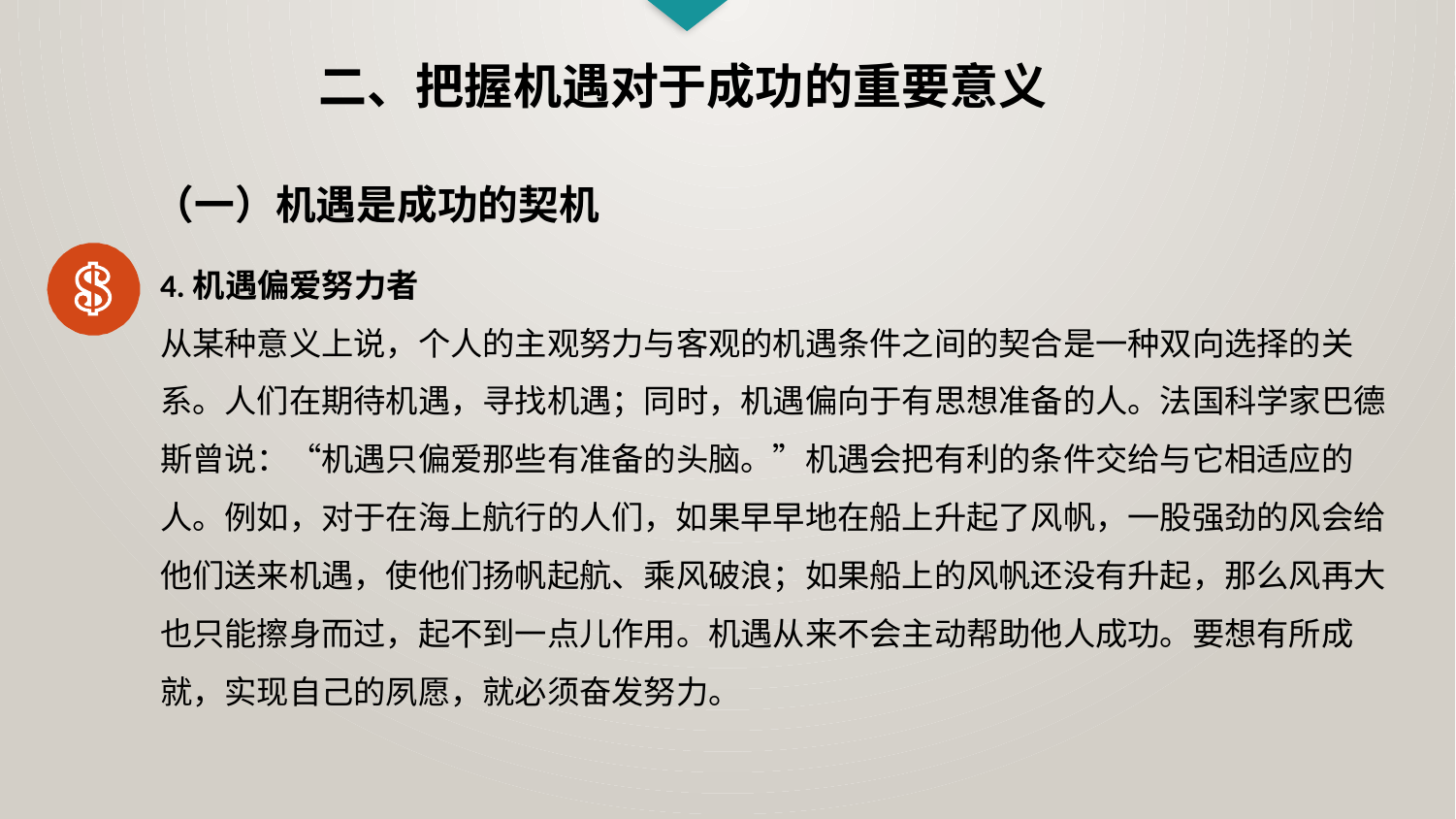

二、把握机遇对于成功的重要意义
（一）机遇是成功的契机
4.机遇偏爱努力者
从某种意义上说，个人的主观努力与客观的机遇条件之间的契合是一种双向选择的关系。人们在期待机遇，寻找机遇；同时，机遇偏向于有思想准备的人。法国科学家巴德斯曾说：“机遇只偏爱那些有准备的头脑。”机遇会把有利的条件交给与它相适应的人。例如，对于在海上航行的人们，如果早早地在船上升起了风帆，一股强劲的风会给他们送来机遇，使他们扬帆起航、乘风破浪；如果船上的风帆还没有升起，那么风再大也只能擦身而过，起不到一点儿作用。机遇从来不会主动帮助他人成功。要想有所成就，实现自己的夙愿，就必须奋发努力。

74